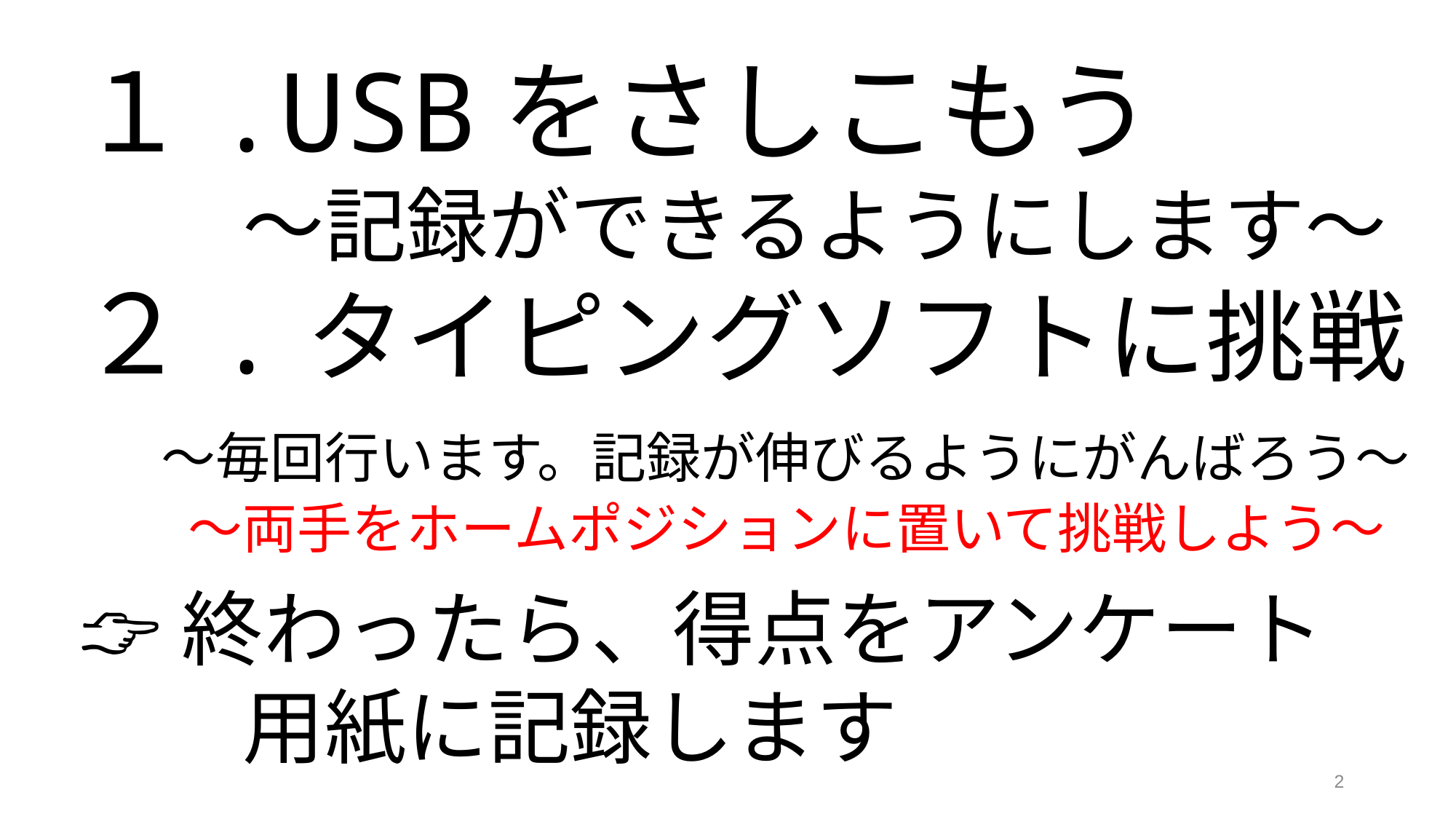

１.USBをさしこもう
　　～記録ができるようにします～
２.タイピングソフトに挑戦
　～毎回行います。記録が伸びるようにがんばろう～
　　～両手をホームポジションに置いて挑戦しよう～

👉終わったら、得点をアンケート
　　用紙に記録します
2